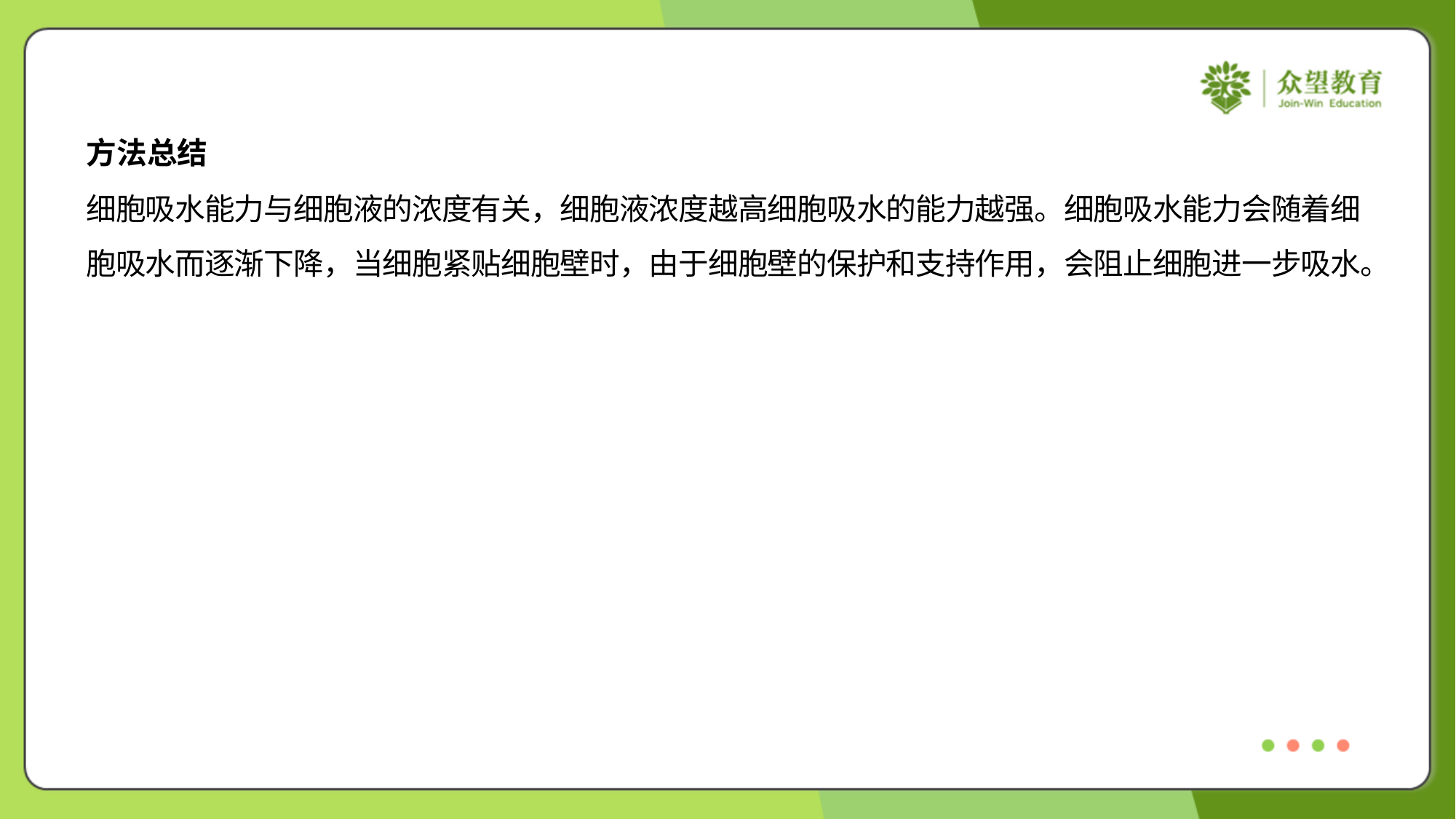

方法总结
细胞吸水能力与细胞液的浓度有关，细胞液浓度越高细胞吸水的能力越强。细胞吸水能力会随着细
胞吸水而逐渐下降，当细胞紧贴细胞壁时，由于细胞壁的保护和支持作用，会阻止细胞进一步吸水。